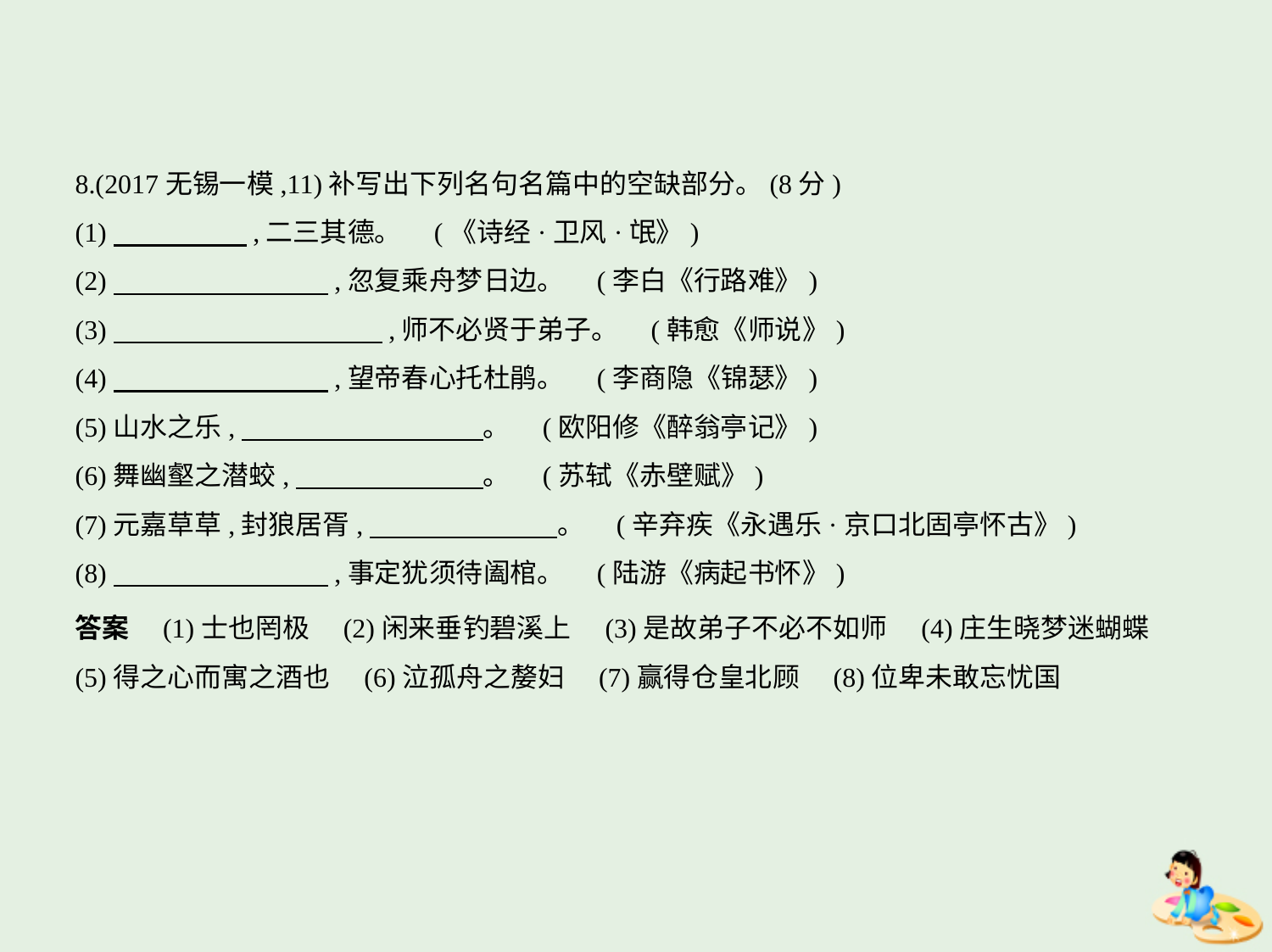

8.(2017无锡一模,11)补写出下列名句名篇中的空缺部分。(8分)
(1)　　　　    ,二三其德。 (《诗经·卫风·氓》)
(2)　　　　　　　    ,忽复乘舟梦日边。 (李白《行路难》)
(3)　　　　　　　　　    ,师不必贤于弟子。 (韩愈《师说》)
(4)　　　　　　　    ,望帝春心托杜鹃。 (李商隐《锦瑟》)
(5)山水之乐,　　　　　　　　    。 (欧阳修《醉翁亭记》)
(6)舞幽壑之潜蛟,　　　　　　    。 (苏轼《赤壁赋》)
(7)元嘉草草,封狼居胥,　　　　　　    。 (辛弃疾《永遇乐·京口北固亭怀古》)
(8)　　　　　　　    ,事定犹须待阖棺。 (陆游《病起书怀》)
答案　(1)士也罔极　(2)闲来垂钓碧溪上　(3)是故弟子不必不如师　(4)庄生晓梦迷蝴蝶    
(5)得之心而寓之酒也　(6)泣孤舟之嫠妇　(7)赢得仓皇北顾　(8)位卑未敢忘忧国